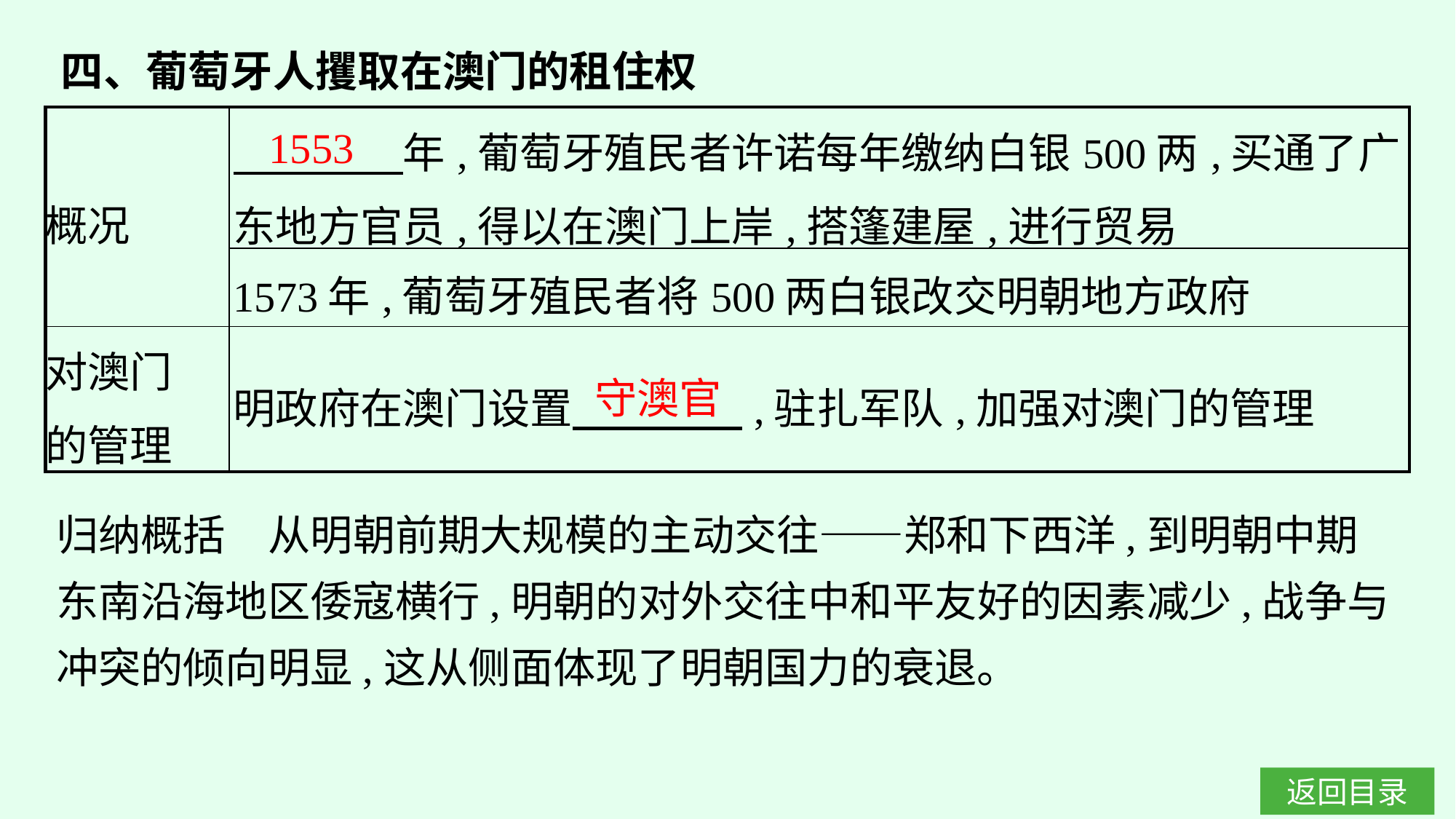

四、葡萄牙人攫取在澳门的租住权
| 概况 | 年,葡萄牙殖民者许诺每年缴纳白银500两,买通了广东地方官员,得以在澳门上岸,搭篷建屋,进行贸易 |
| --- | --- |
|  | 1573年,葡萄牙殖民者将500两白银改交明朝地方政府 |
| 对澳门 的管理 | 明政府在澳门设置　　　　,驻扎军队,加强对澳门的管理 |
1553
守澳官
归纳概括　从明朝前期大规模的主动交往——郑和下西洋,到明朝中期东南沿海地区倭寇横行,明朝的对外交往中和平友好的因素减少,战争与冲突的倾向明显,这从侧面体现了明朝国力的衰退。